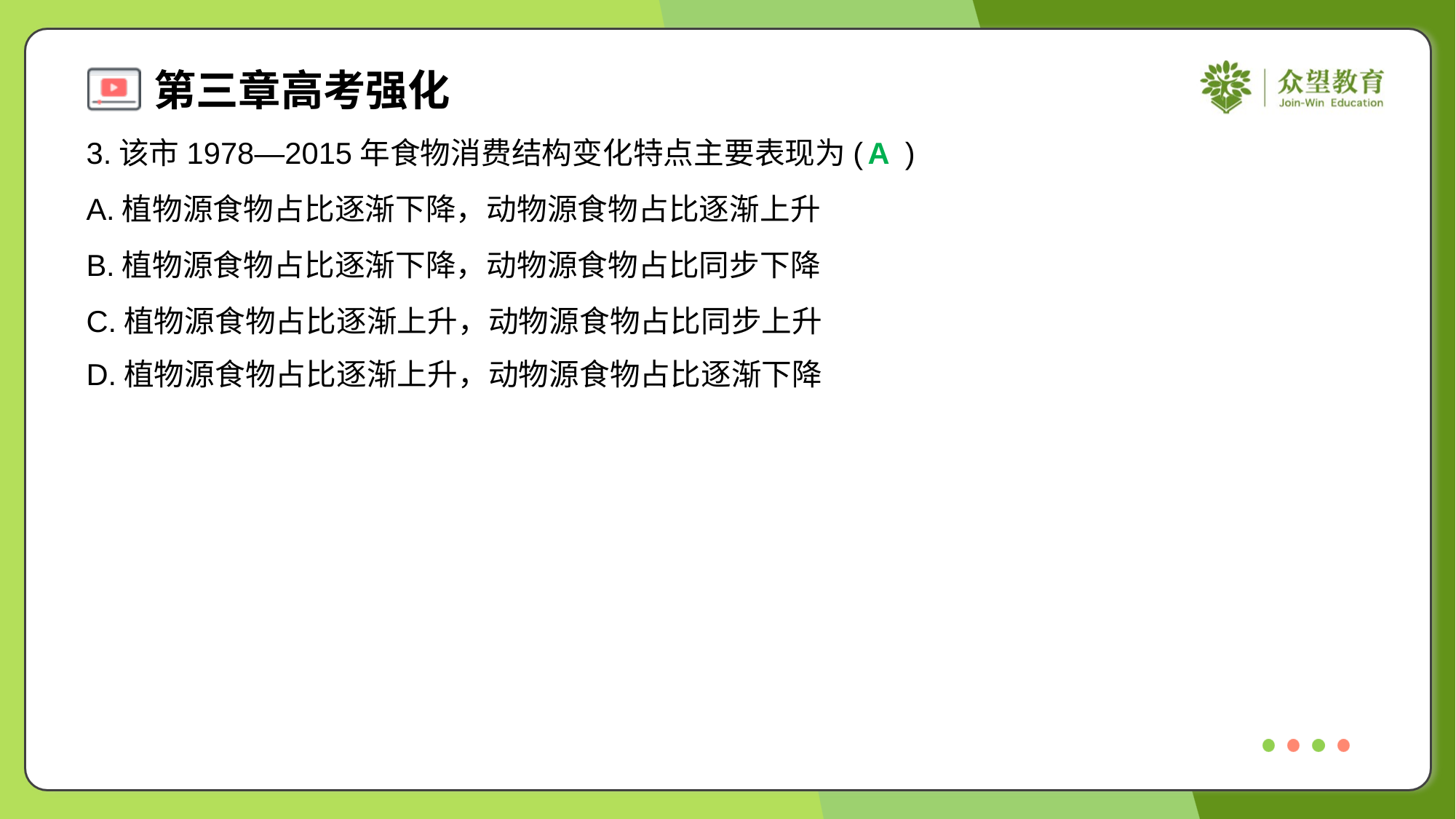

3.该市1978—2015年食物消费结构变化特点主要表现为(     )
A
A.植物源食物占比逐渐下降，动物源食物占比逐渐上升
B.植物源食物占比逐渐下降，动物源食物占比同步下降
C.植物源食物占比逐渐上升，动物源食物占比同步上升
D.植物源食物占比逐渐上升，动物源食物占比逐渐下降